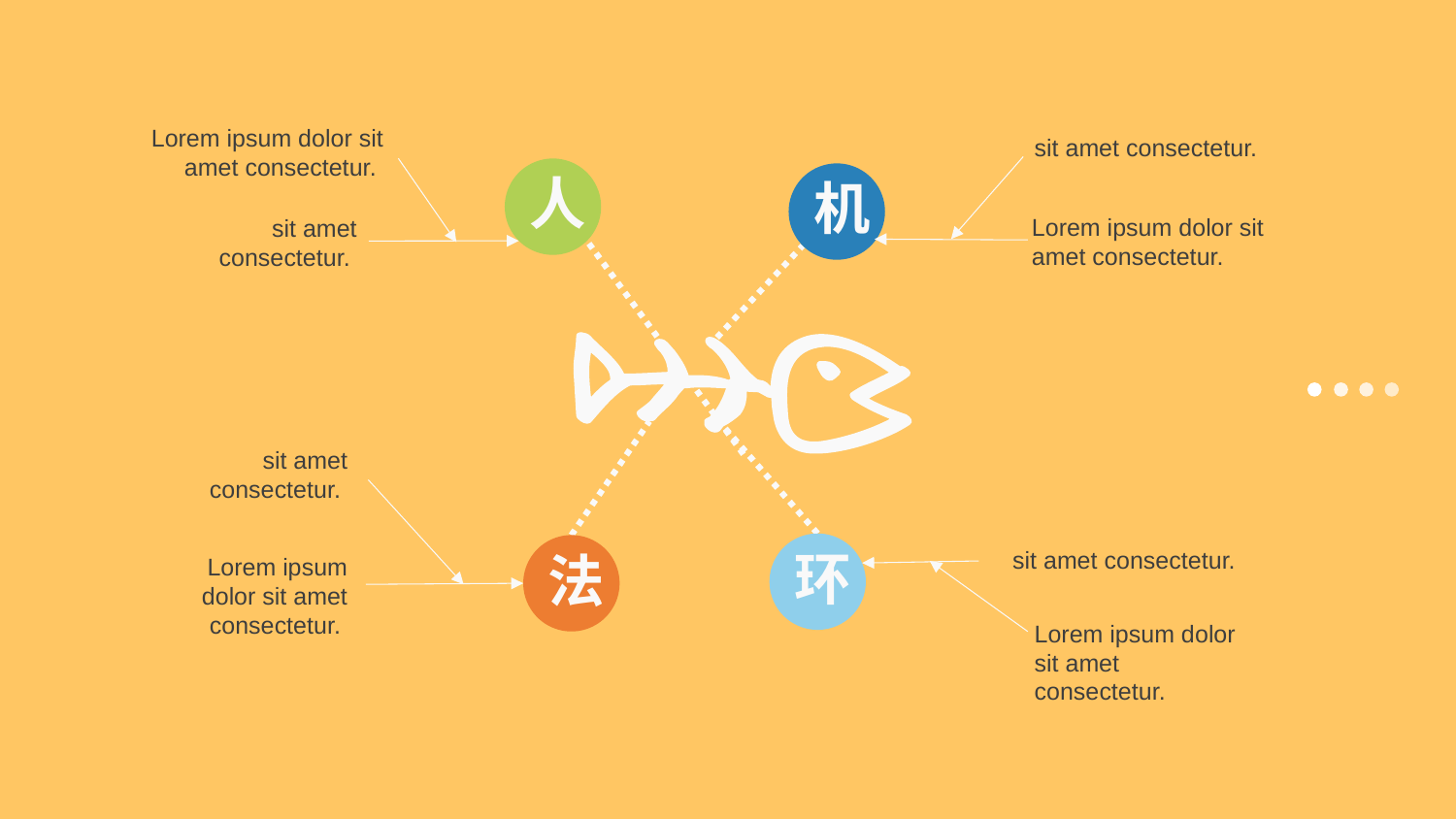

Lorem ipsum dolor sit amet consectetur.
sit amet consectetur.
人
机
Lorem ipsum dolor sit amet consectetur.
sit amet consectetur.

sit amet consectetur.
环
法
sit amet consectetur.
Lorem ipsum dolor sit amet consectetur.
Lorem ipsum dolor sit amet consectetur.